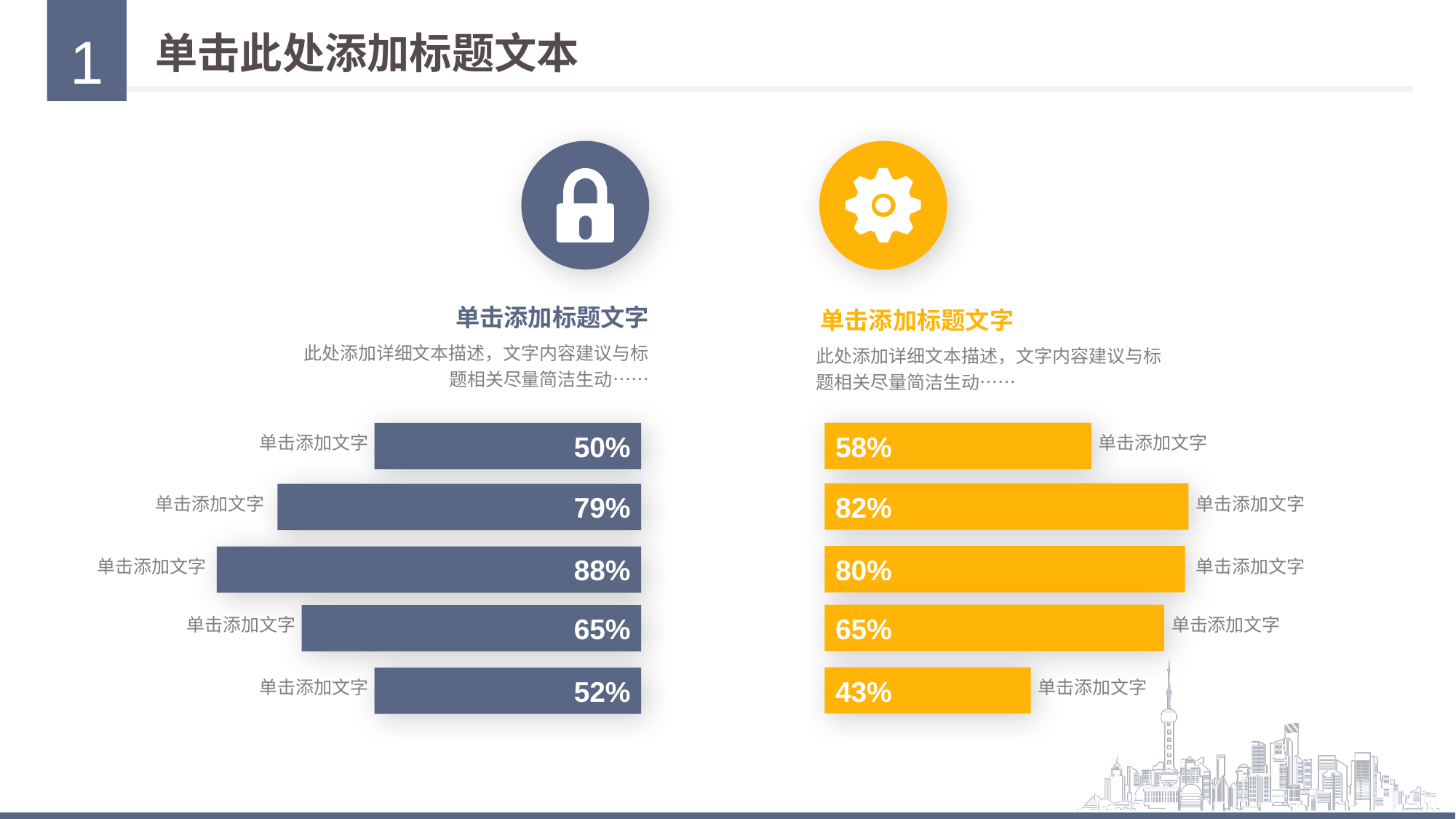

1
单击此处添加标题文本

单击添加标题文字
此处添加详细文本描述，文字内容建议与标题相关尽量简洁生动……
单击添加标题文字
此处添加详细文本描述，文字内容建议与标题相关尽量简洁生动……
58%
50%
单击添加文字
单击添加文字
82%
79%
单击添加文字
单击添加文字
80%
88%
单击添加文字
单击添加文字
65%
65%
单击添加文字
单击添加文字
43%
52%
单击添加文字
单击添加文字